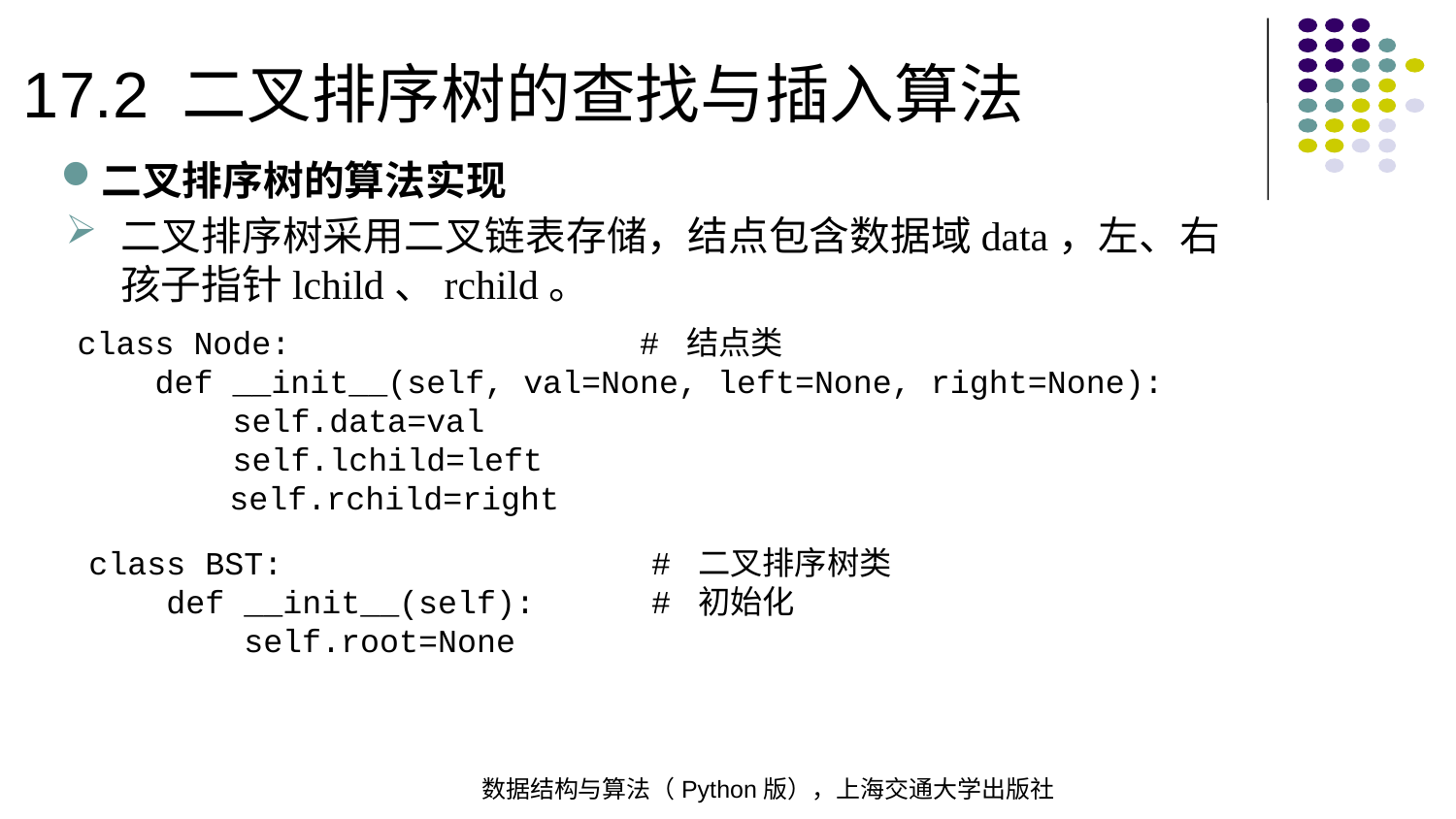

17.2 二叉排序树的查找与插入算法
二叉排序树的算法实现
二叉排序树采用二叉链表存储，结点包含数据域data，左、右孩子指针lchild、rchild。
class Node:                  # 结点类
    def __init__(self, val=None, left=None, right=None):
        self.data=val
        self.lchild=left
                   self.rchild=right
class BST:                   # 二叉排序树类
    def __init__(self):      # 初始化
        self.root=None